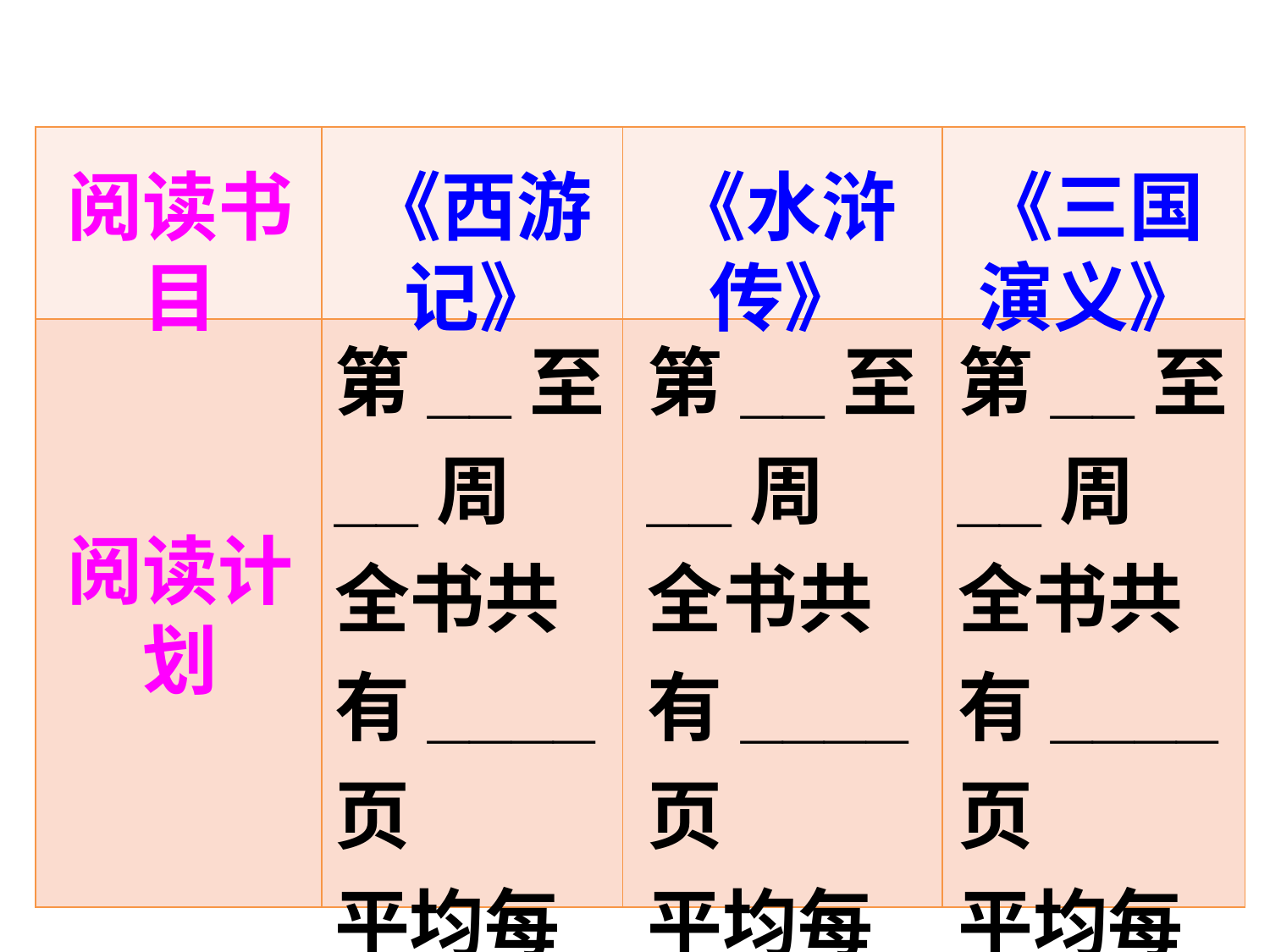

|  |  |  |  |
| --- | --- | --- | --- |
|  |  |  |  |
阅读书目
《西游记》
《水浒传》
《三国演义》
第__至__周
全书共有____页
平均每周看____页
第__至__周
全书共有____页
平均每周看____页
第__至__周
全书共有____页
平均每周看____页
阅读计划